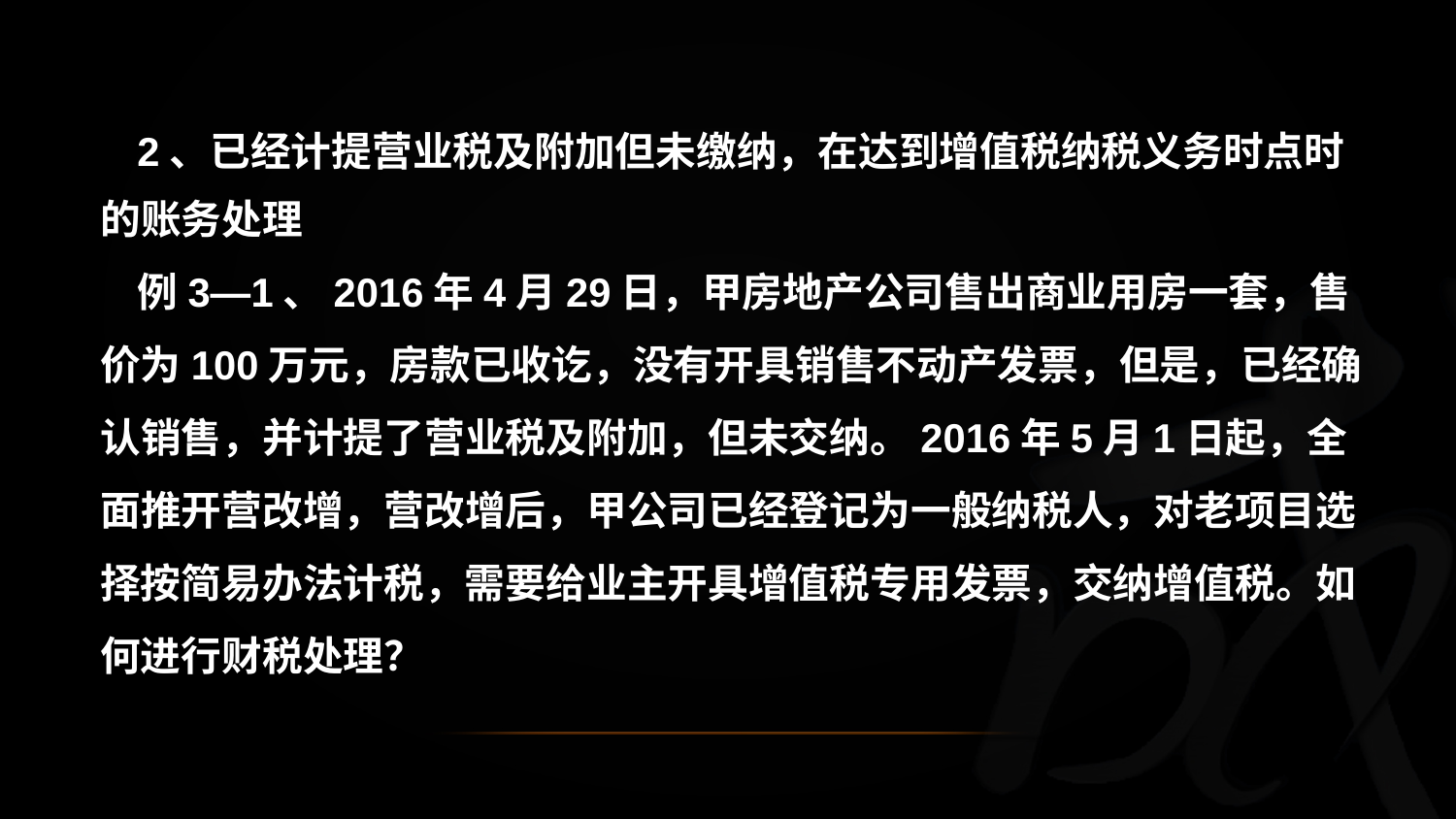

2、已经计提营业税及附加但未缴纳，在达到增值税纳税义务时点时的账务处理
   例3—1、2016年4月29日，甲房地产公司售出商业用房一套，售价为100万元，房款已收讫，没有开具销售不动产发票，但是，已经确认销售，并计提了营业税及附加，但未交纳。2016年5月1日起，全面推开营改增，营改增后，甲公司已经登记为一般纳税人，对老项目选择按简易办法计税，需要给业主开具增值税专用发票，交纳增值税。如何进行财税处理？